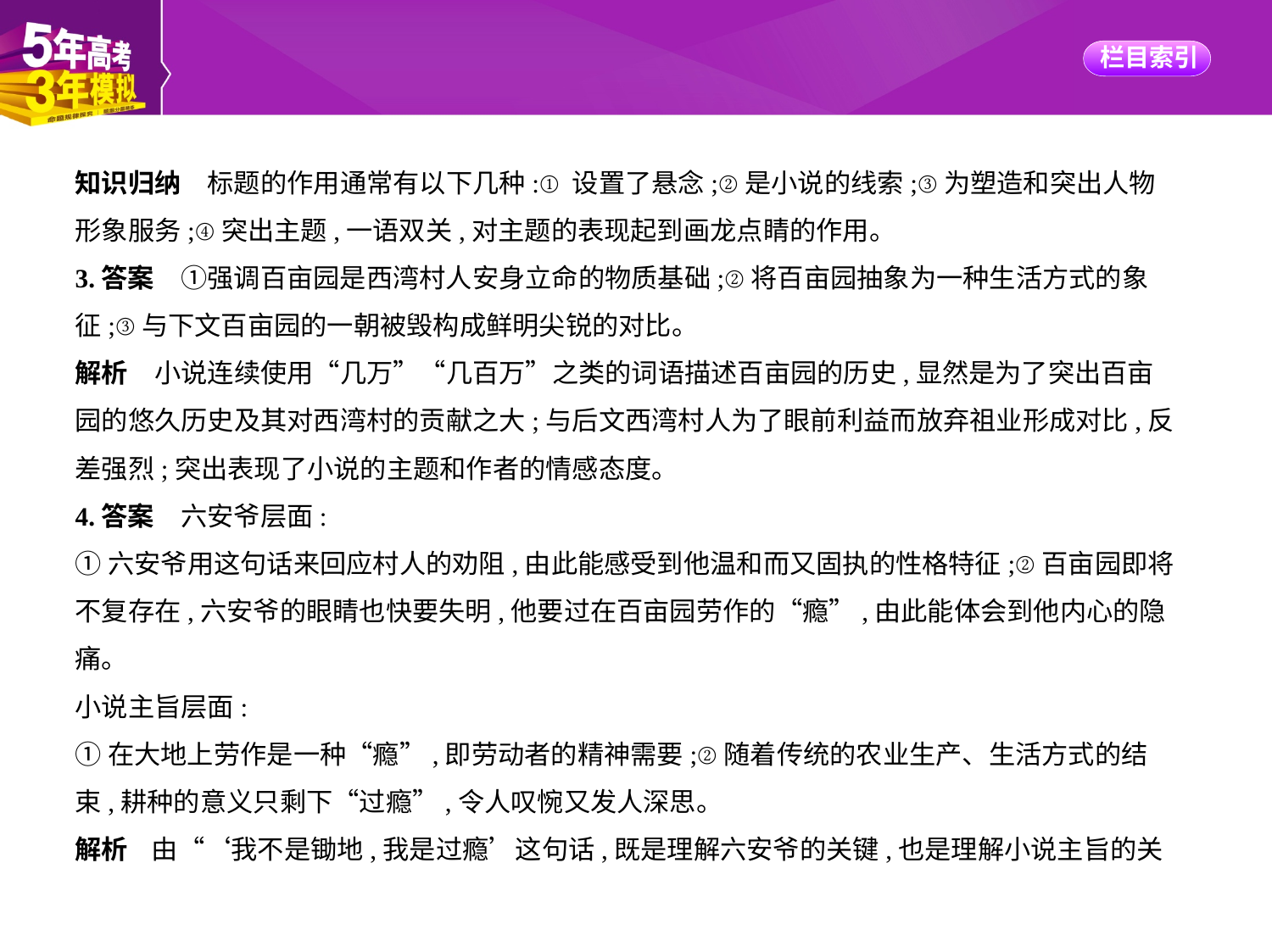

知识归纳　标题的作用通常有以下几种:①设置了悬念;②是小说的线索;③为塑造和突出人物
形象服务;④突出主题,一语双关,对主题的表现起到画龙点睛的作用。
3.答案　①强调百亩园是西湾村人安身立命的物质基础;②将百亩园抽象为一种生活方式的象
征;③与下文百亩园的一朝被毁构成鲜明尖锐的对比。
解析　小说连续使用“几万”“几百万”之类的词语描述百亩园的历史,显然是为了突出百亩
园的悠久历史及其对西湾村的贡献之大;与后文西湾村人为了眼前利益而放弃祖业形成对比,反
差强烈;突出表现了小说的主题和作者的情感态度。
4.答案　六安爷层面:
①六安爷用这句话来回应村人的劝阻,由此能感受到他温和而又固执的性格特征;②百亩园即将
不复存在,六安爷的眼睛也快要失明,他要过在百亩园劳作的“瘾”,由此能体会到他内心的隐
痛。
小说主旨层面:
①在大地上劳作是一种“瘾”,即劳动者的精神需要;②随着传统的农业生产、生活方式的结
束,耕种的意义只剩下“过瘾”,令人叹惋又发人深思。
解析    由“‘我不是锄地,我是过瘾’这句话,既是理解六安爷的关键,也是理解小说主旨的关